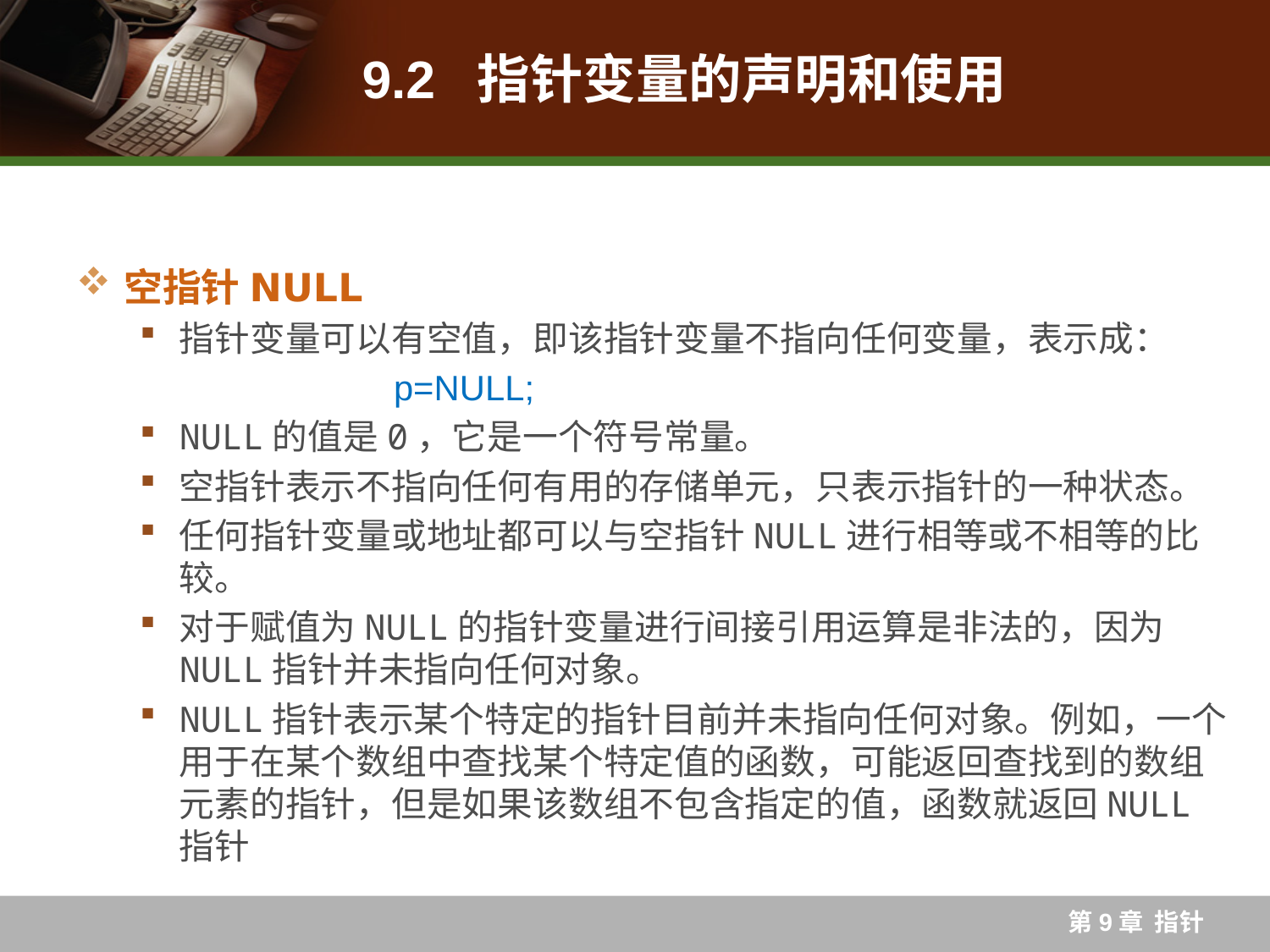

# 9.2  指针变量的声明和使用
空指针NULL
指针变量可以有空值，即该指针变量不指向任何变量，表示成：
		p=NULL;
NULL的值是0，它是一个符号常量。
空指针表示不指向任何有用的存储单元，只表示指针的一种状态。
任何指针变量或地址都可以与空指针NULL进行相等或不相等的比较。
对于赋值为NULL的指针变量进行间接引用运算是非法的，因为NULL指针并未指向任何对象。
NULL指针表示某个特定的指针目前并未指向任何对象。例如，一个用于在某个数组中查找某个特定值的函数，可能返回查找到的数组元素的指针，但是如果该数组不包含指定的值，函数就返回NULL指针
第9章  指针